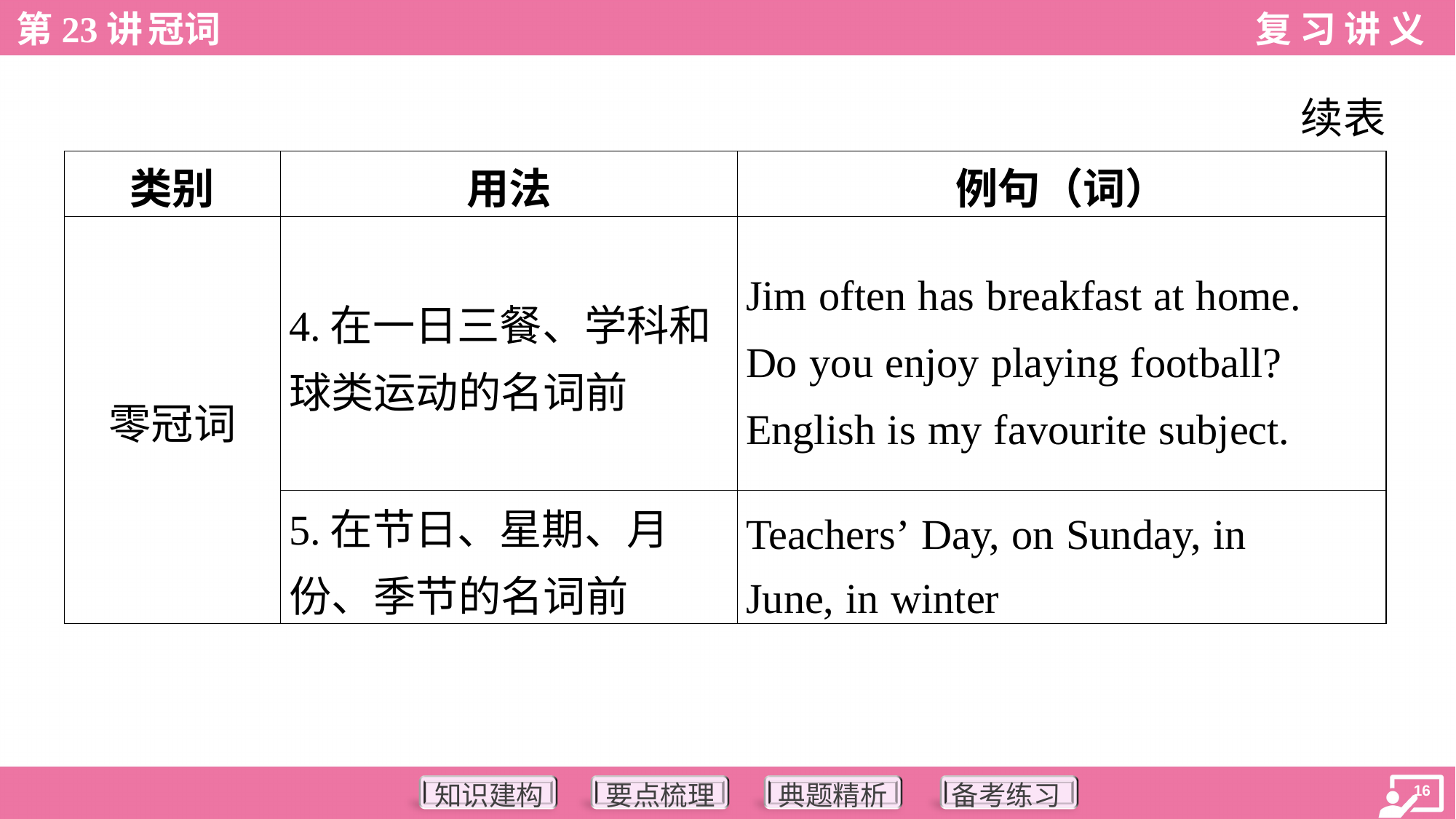

续表
| 类别 | 用法 | 例句（词） |
| --- | --- | --- |
| 零冠词 | 4.在一日三餐、学科和球类运动的名词前 | Jim often has breakfast at home. Do you enjoy playing football? English is my favourite subject. |
|  | 5.在节日、星期、月份、季节的名词前 | Teachers’ Day, on Sunday, in June, in winter |